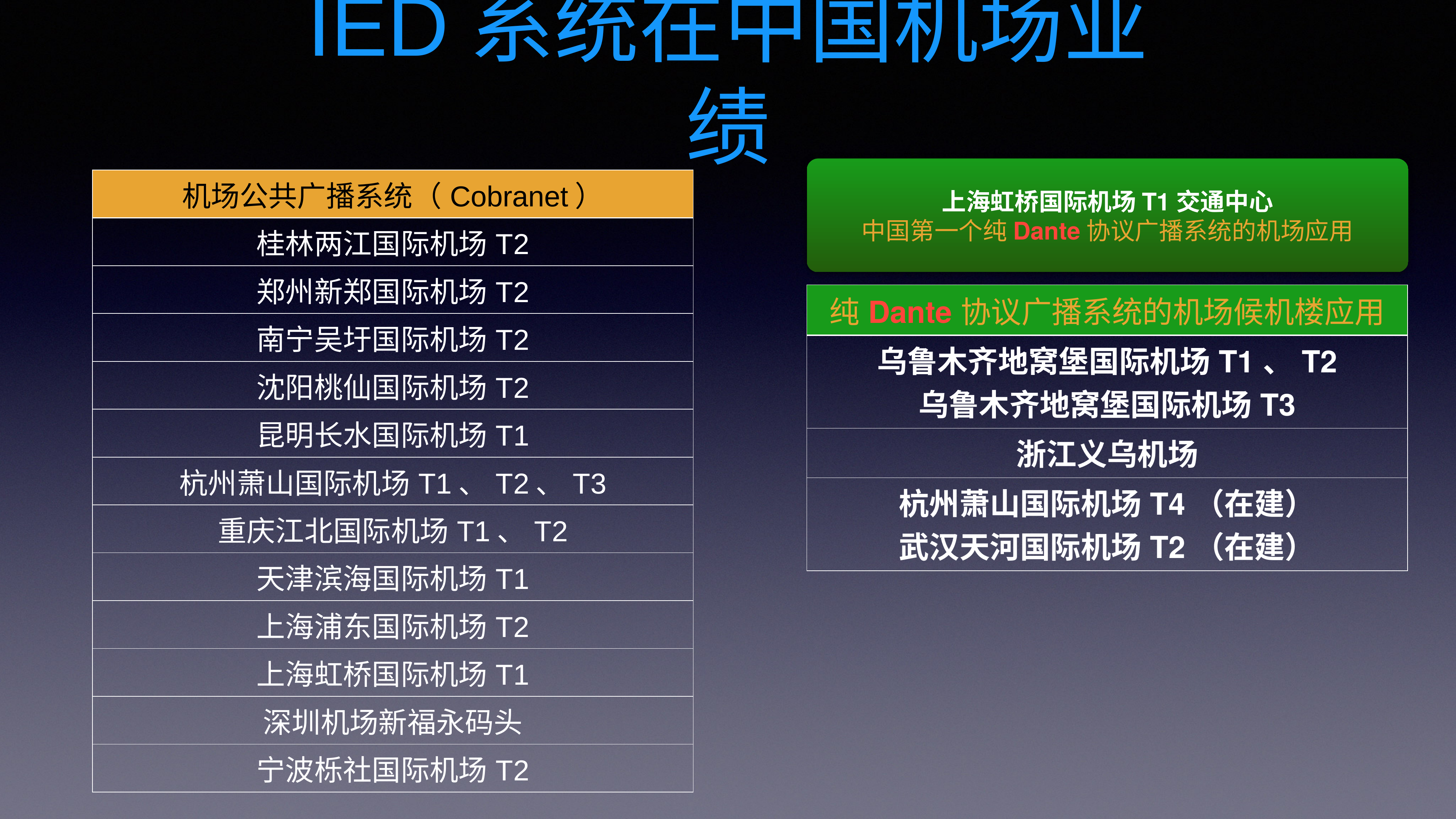

# IED系统在中国机场业绩
上海虹桥国际机场T1交通中心
中国第一个纯Dante协议广播系统的机场应用
| 机场公共广播系统（Cobranet） |
| --- |
| 桂林两江国际机场T2 |
| 郑州新郑国际机场T2 |
| 南宁吴圩国际机场T2 |
| 沈阳桃仙国际机场T2 |
| 昆明长水国际机场T1 |
| 杭州萧山国际机场T1、T2、T3 |
| 重庆江北国际机场T1、T2 |
| 天津滨海国际机场T1 |
| 上海浦东国际机场T2 |
| 上海虹桥国际机场T1 |
| 深圳机场新福永码头 |
| 宁波栎社国际机场T2 |
| 纯Dante协议广播系统的机场候机楼应用 |
| --- |
| 乌鲁木齐地窝堡国际机场T1、T2 乌鲁木齐地窝堡国际机场T3 |
| 浙江义乌机场 |
| 杭州萧山国际机场T4（在建） 武汉天河国际机场T2（在建） |